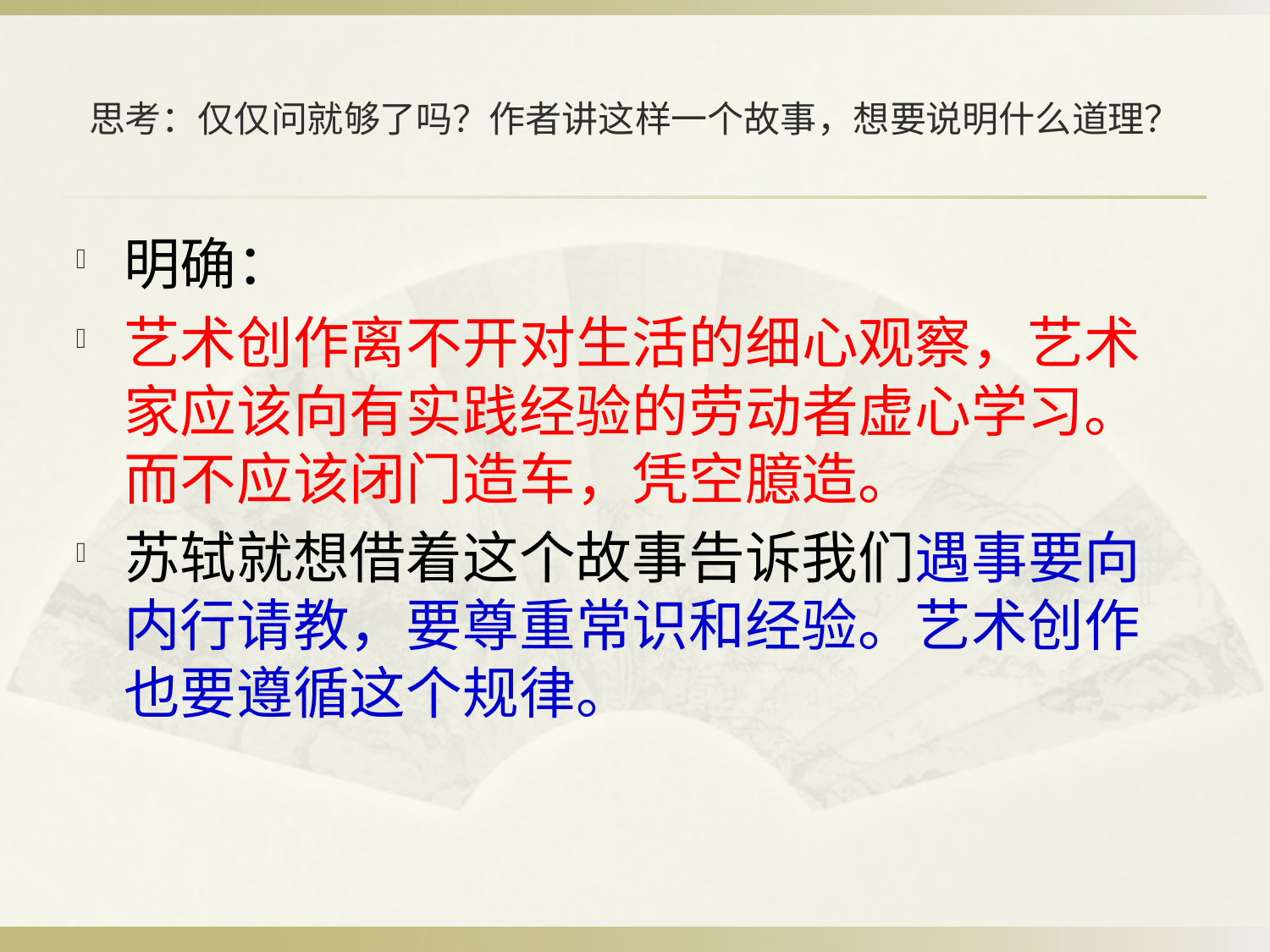

# 思考：仅仅问就够了吗？作者讲这样一个故事，想要说明什么道理？
明确：
艺术创作离不开对生活的细心观察，艺术家应该向有实践经验的劳动者虚心学习。而不应该闭门造车，凭空臆造。
苏轼就想借着这个故事告诉我们遇事要向内行请教，要尊重常识和经验。艺术创作也要遵循这个规律。